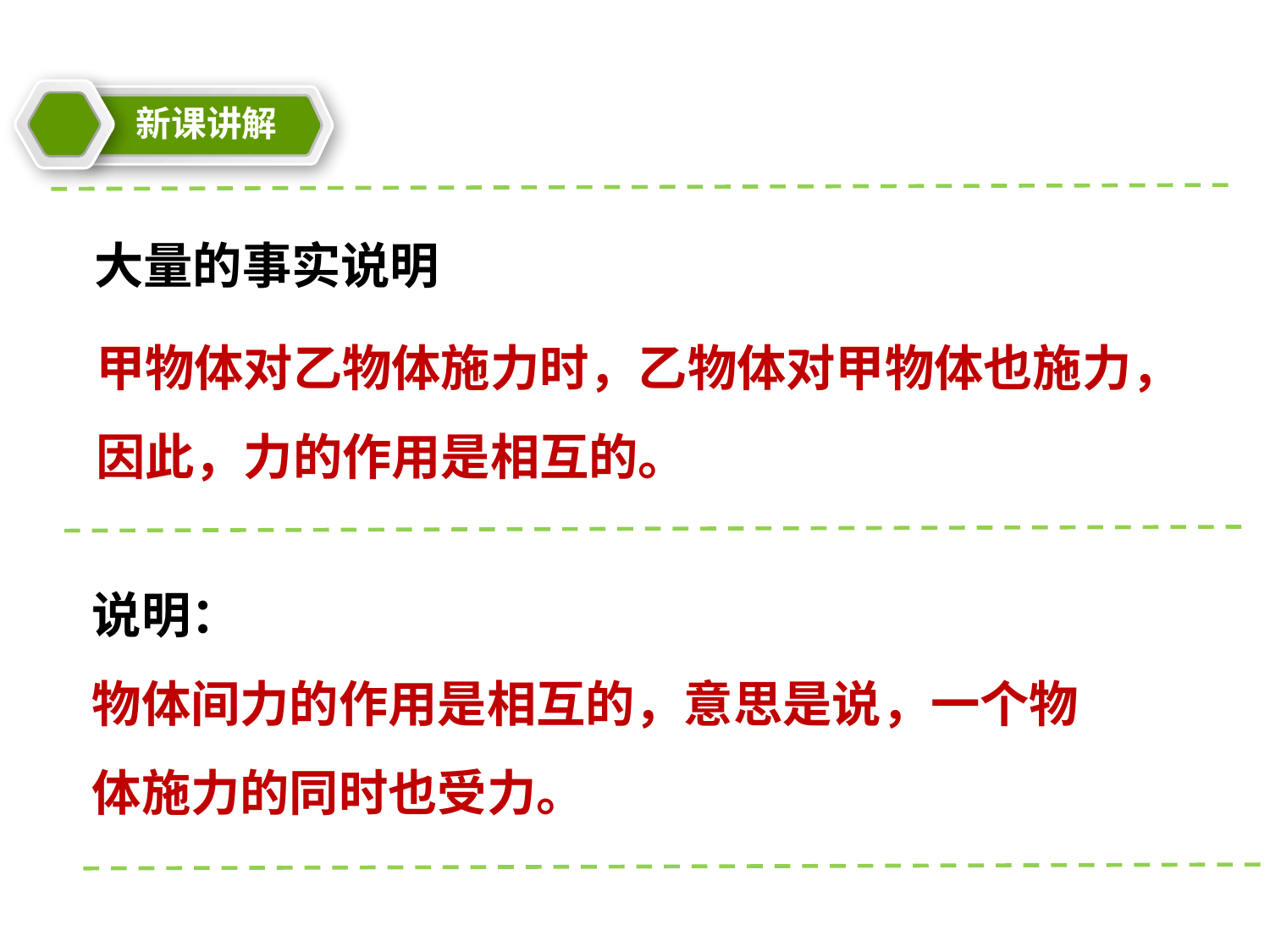

新课讲解
教学目标
大量的事实说明
甲物体对乙物体施力时，乙物体对甲物体也施力，因此，力的作用是相互的。
说明：
物体间力的作用是相互的，意思是说，一个物体施力的同时也受力。